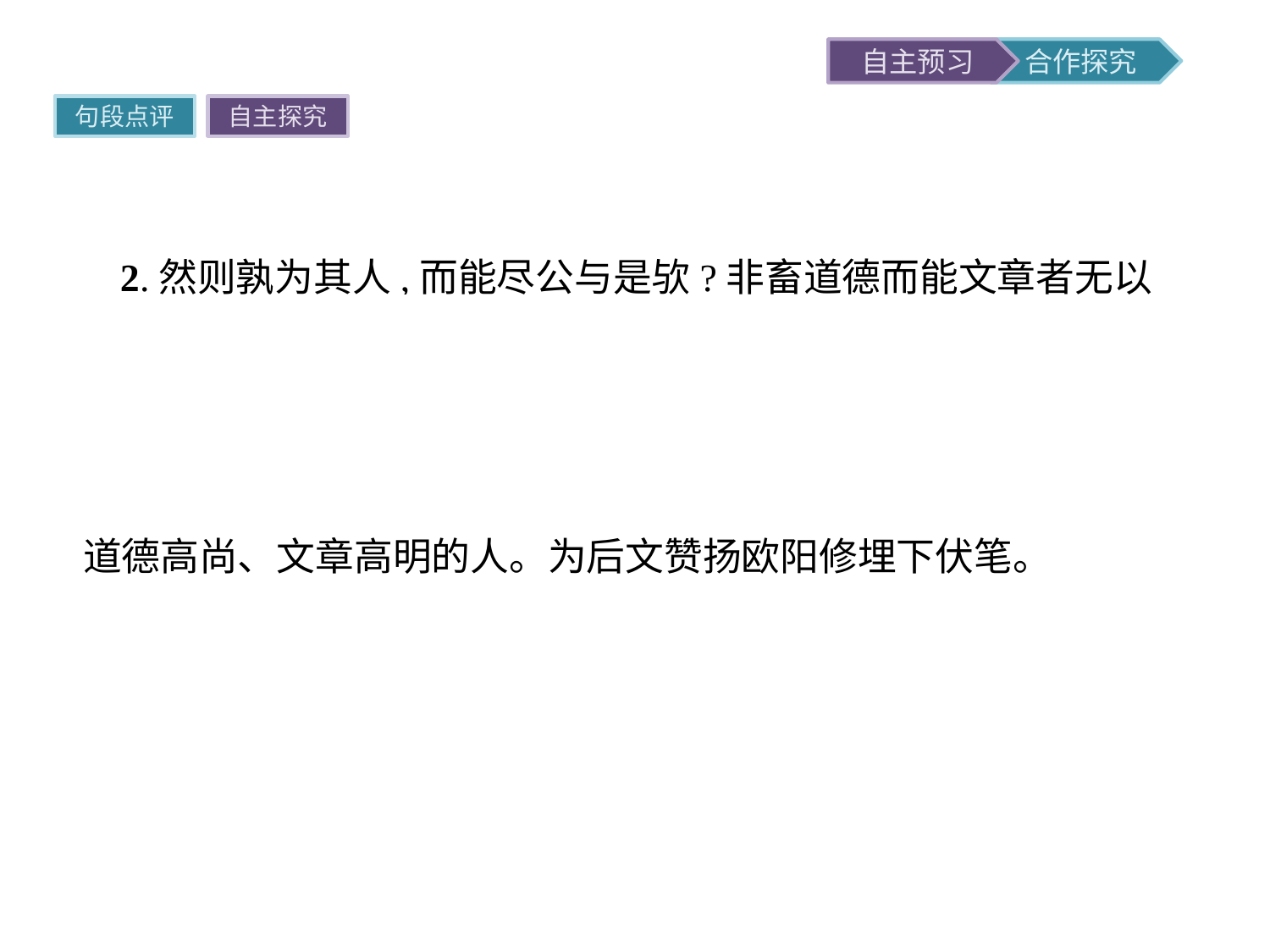

句段点评
自主探究
2.然则孰为其人,而能尽公与是欤?非畜道德而能文章者无以为也。
翻译照这样说来,怎样的人才能做到完全公正与正确呢?不是道德高尚、文章高明的人是做不到的。
点评这句话说明撰写墓志铭能做到完全公正和正确的,必须是道德高尚、文章高明的人。为后文赞扬欧阳修埋下伏笔。
3.“先祖之言行卓卓”至“其感与报,宜若何而图之”。
点评曾巩对欧阳修为其祖父撰写公正与正确的铭文,深表感激之情。从“幸遇”“推一赐”中可以看出他对欧阳修的敬仰、感激之情。结尾的疑问句把感恩图报之情抒写得淋漓尽致。